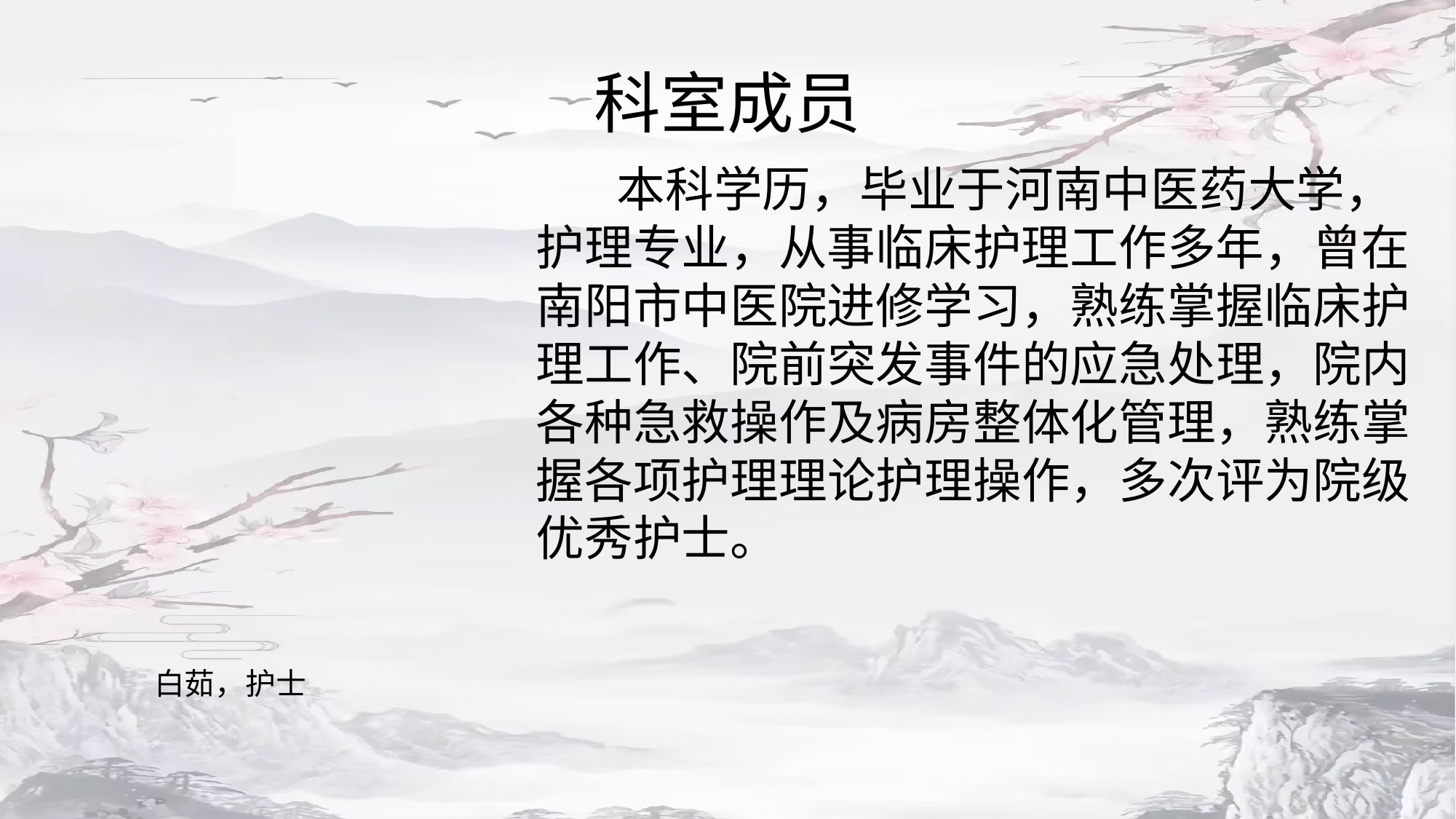

# 科室成员
            本科学历，毕业于河南中医药大学，护理专业，从事临床护理工作多年，曾在南阳市中医院进修学习，熟练掌握临床护理工作、院前突发事件的应急处理，院内各种急救操作及病房整体化管理，熟练掌握各项护理理论护理操作，多次评为院级优秀护士。
                 白茹，护士